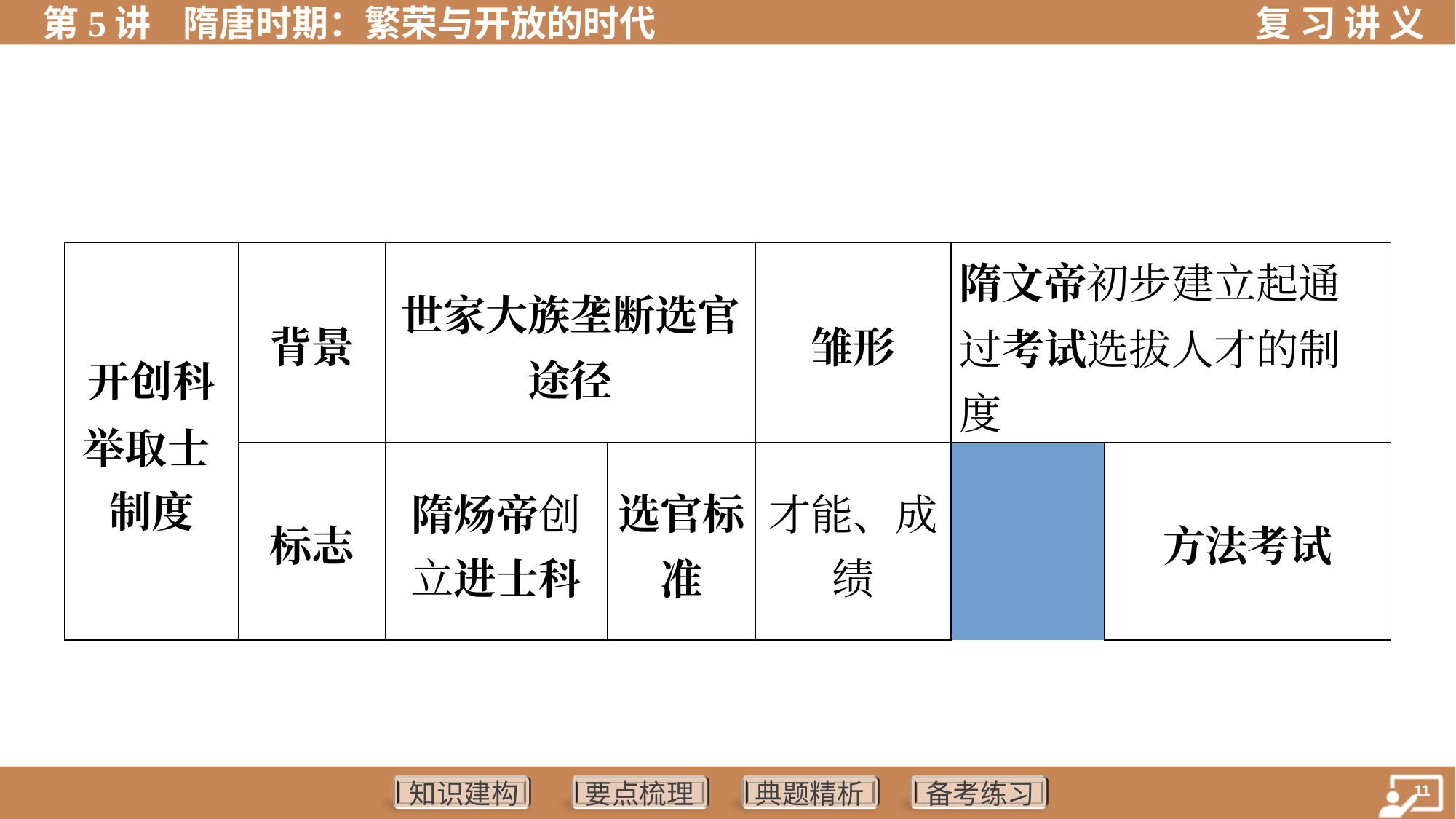

| 开创科 举取士 制度 | 背景 | 世家大族垄断选官 途径 |  | 雏形 |  | 隋文帝初步建立起通 过考试选拔人才的制 度 |  |
| --- | --- | --- | --- | --- | --- | --- | --- |
|  | 标志 | 隋炀帝创 立进士科 | 选官标 准 | 才能、成 绩 |  | 方法 | 考试 |